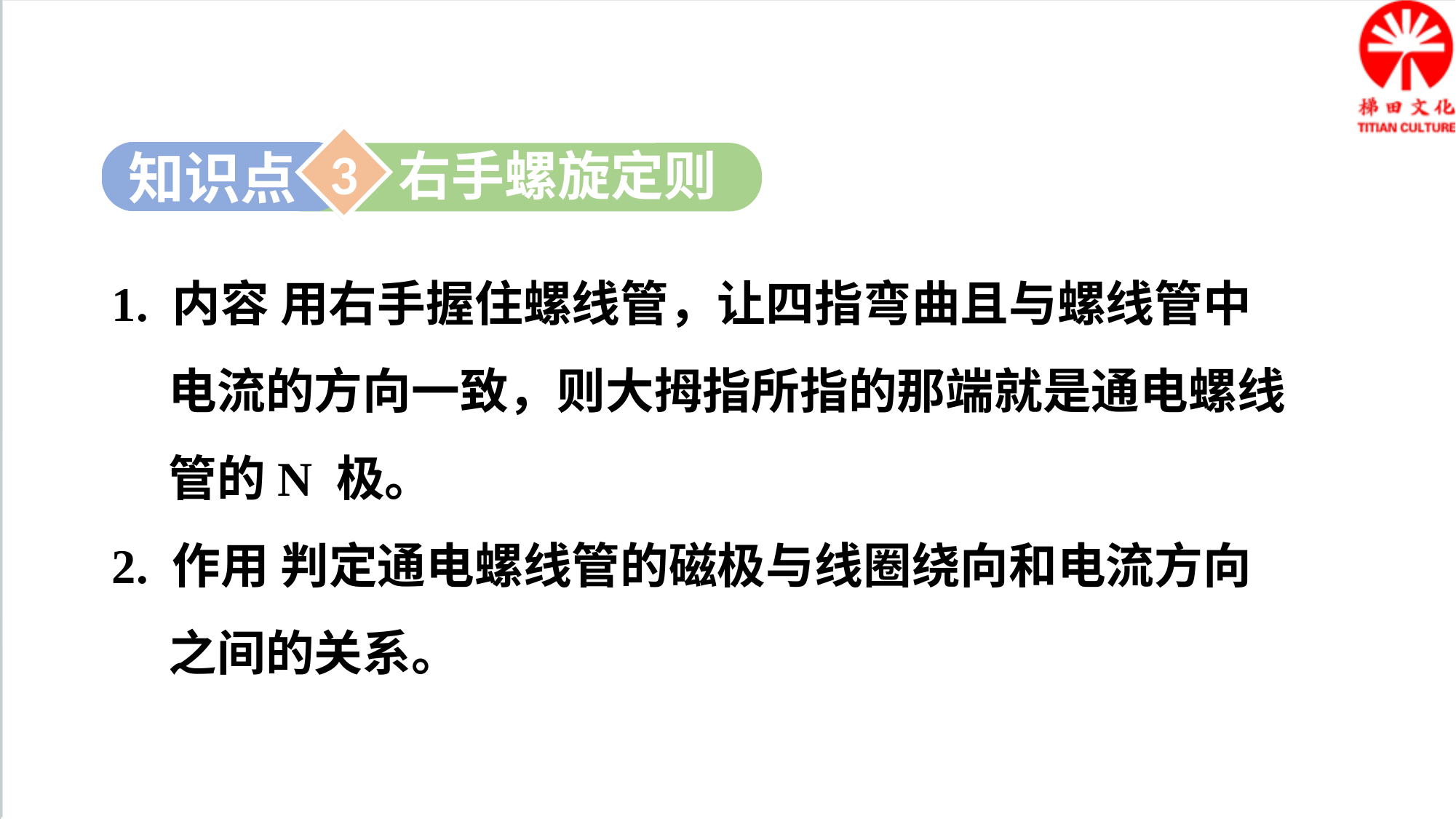

3
右手螺旋定则
知识点

1. 内容 用右手握住螺线管，让四指弯曲且与螺线管中电流的方向一致，则大拇指所指的那端就是通电螺线管的N 极。
2. 作用 判定通电螺线管的磁极与线圈绕向和电流方向之间的关系。